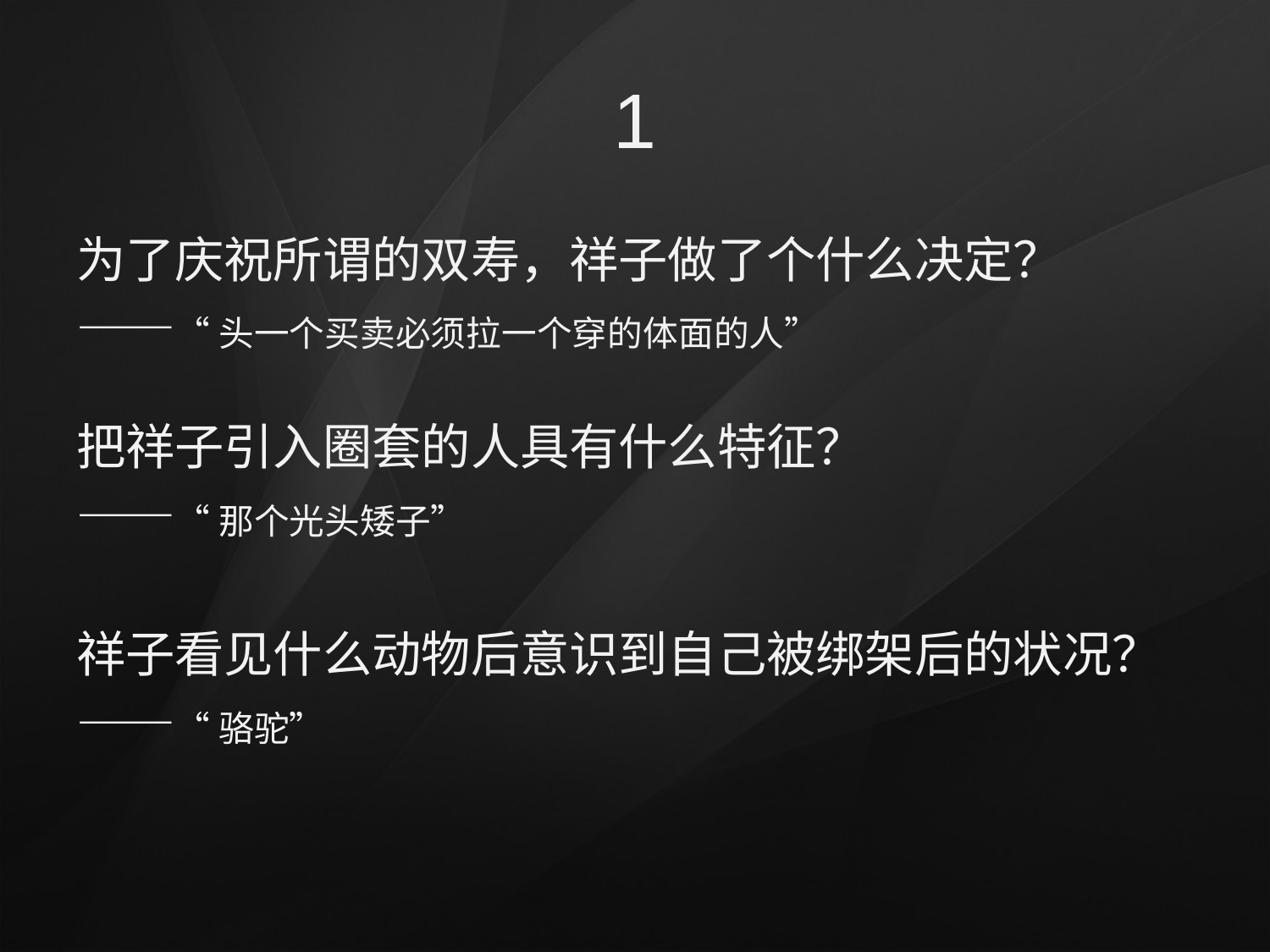

# 1
为了庆祝所谓的双寿，祥子做了个什么决定？
——“头一个买卖必须拉一个穿的体面的人”

把祥子引入圈套的人具有什么特征？
——“那个光头矮子”

祥子看见什么动物后意识到自己被绑架后的状况？
——“骆驼”